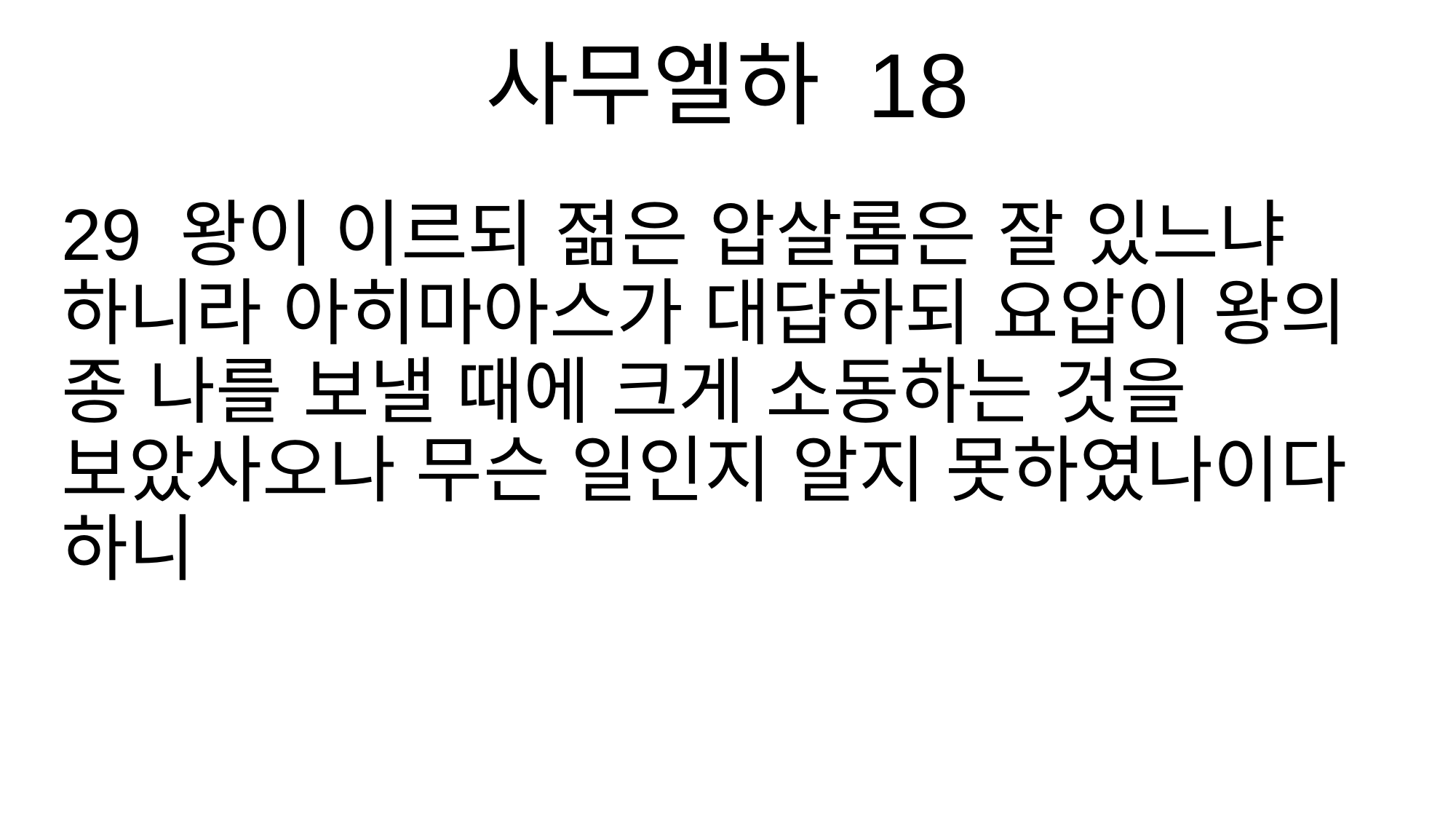

사무엘하 18
29 왕이 이르되 젊은 압살롬은 잘 있느냐 하니라 아히마아스가 대답하되 요압이 왕의 종 나를 보낼 때에 크게 소동하는 것을 보았사오나 무슨 일인지 알지 못하였나이다 하니